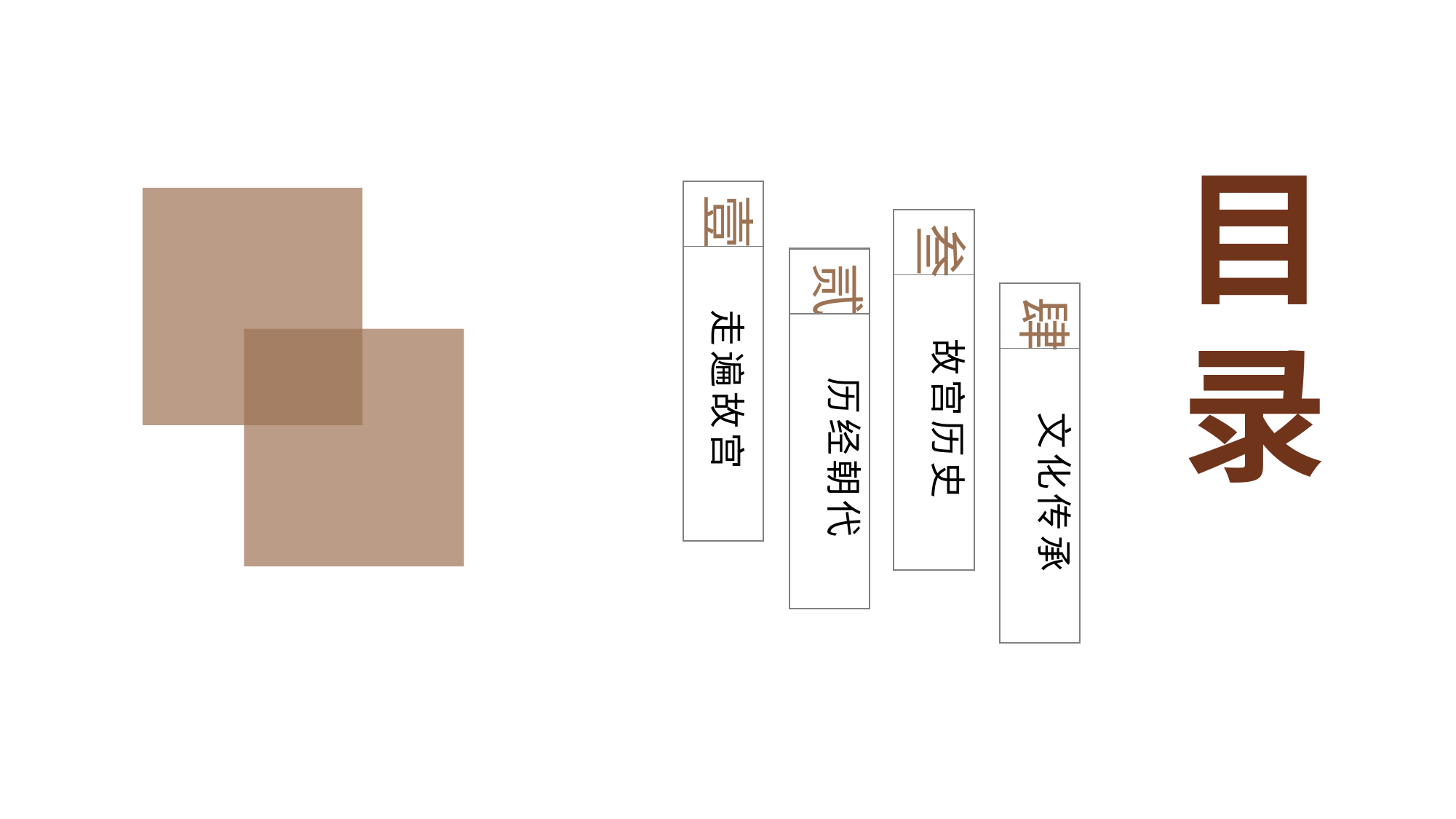

目录

壹
走遍故宫

叁
故宫历史

贰
历经朝代

肆
文化传承